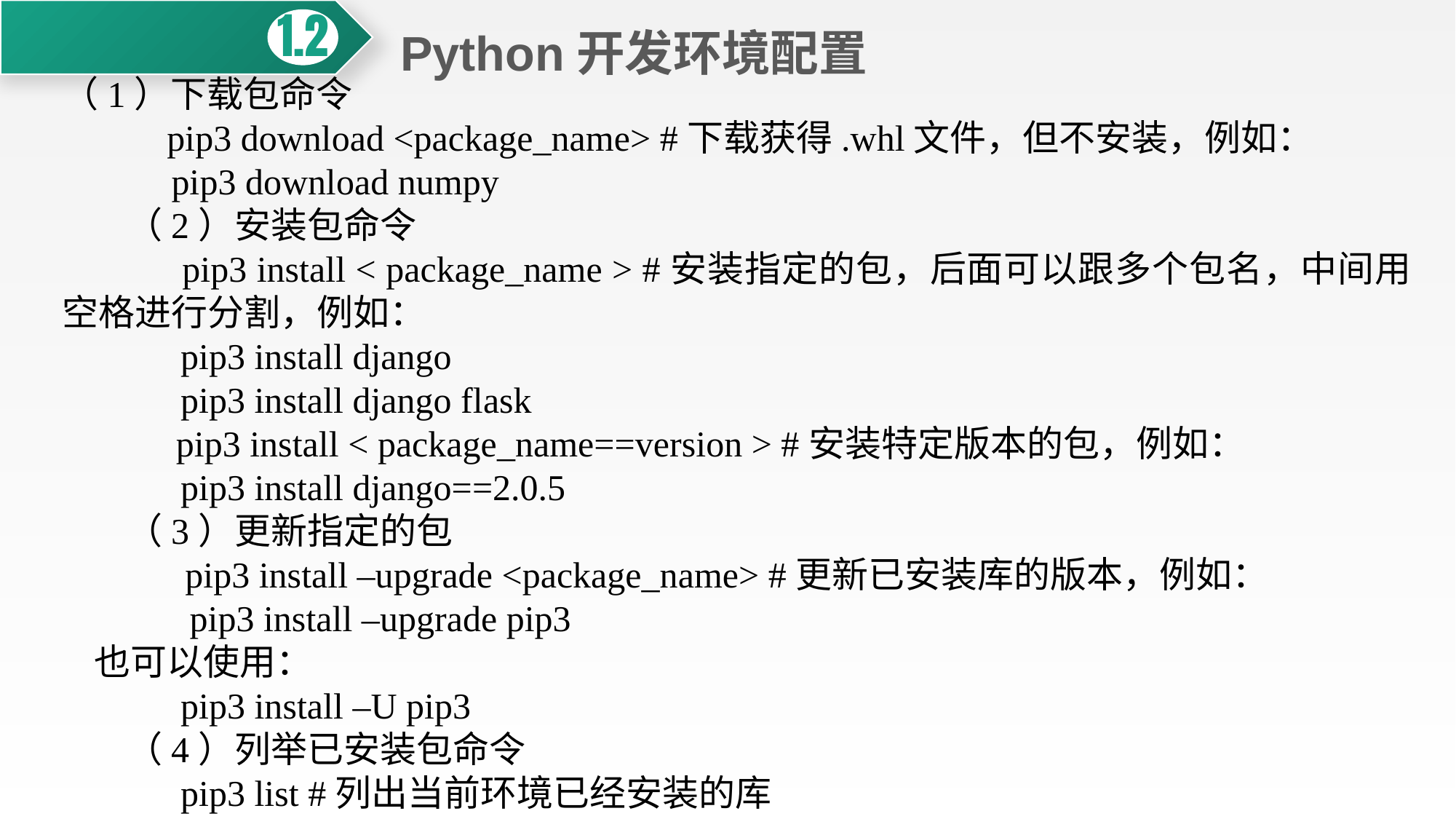

Python开发环境配置
1.2
（1）下载包命令
        pip3 download <package_name> #下载获得.whl文件，但不安装，例如：
     pip3 download numpy
（2）安装包命令
         pip3 install < package_name > #安装指定的包，后面可以跟多个包名，中间用空格进行分割，例如：
      pip3 install django
      pip3 install django flask
         pip3 install < package_name==version > #安装特定版本的包，例如：
      pip3 install django==2.0.5
（3）更新指定的包
          pip3 install –upgrade <package_name> #更新已安装库的版本，例如：
       pip3 install –upgrade pip3
也可以使用：
      pip3 install –U pip3
（4）列举已安装包命令
      pip3 list #列出当前环境已经安装的库